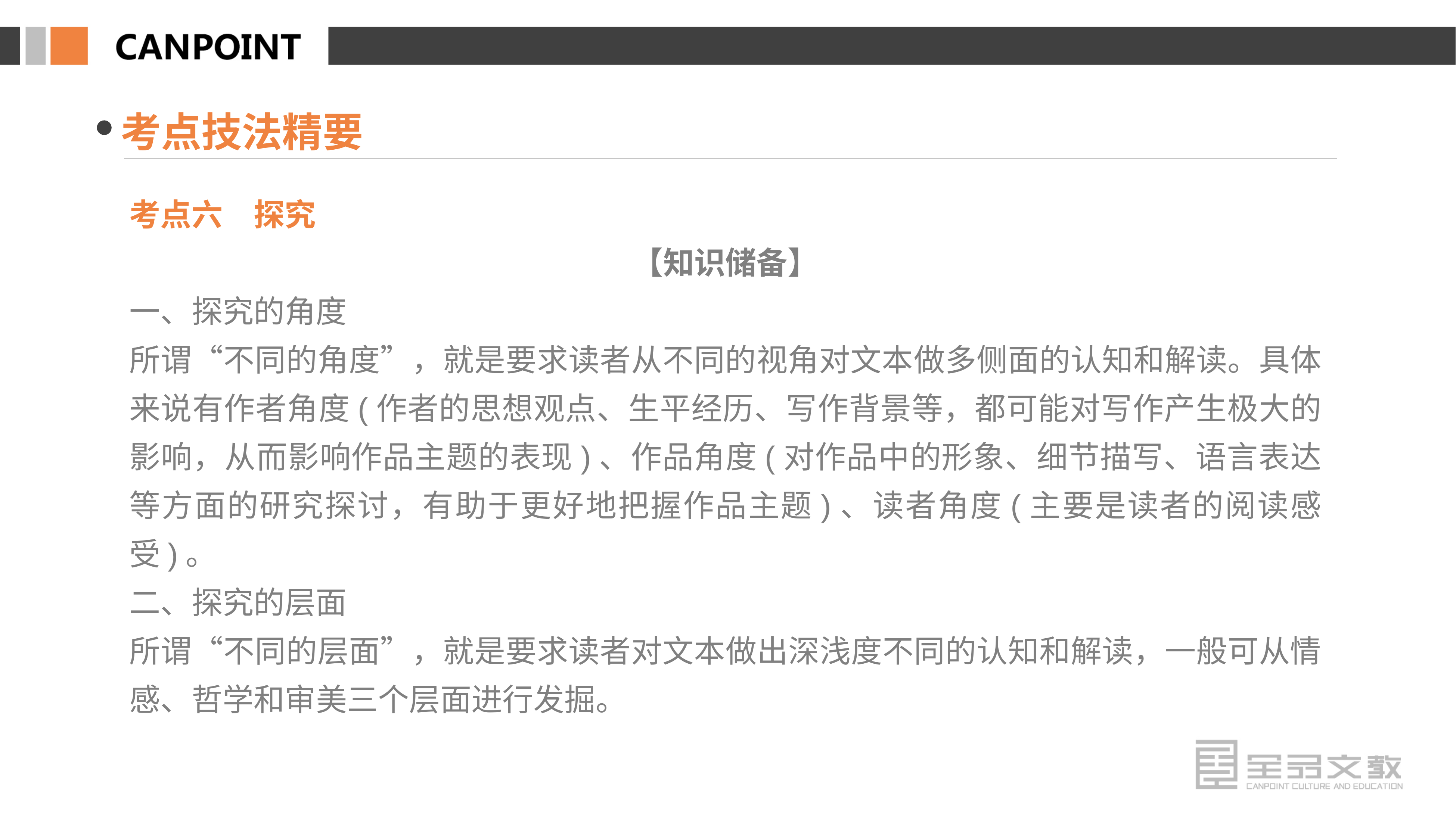

考点技法精要

考点六　探究
【知识储备】
一、探究的角度
所谓“不同的角度”，就是要求读者从不同的视角对文本做多侧面的认知和解读。具体来说有作者角度(作者的思想观点、生平经历、写作背景等，都可能对写作产生极大的影响，从而影响作品主题的表现)、作品角度(对作品中的形象、细节描写、语言表达等方面的研究探讨，有助于更好地把握作品主题)、读者角度(主要是读者的阅读感受)。
二、探究的层面
所谓“不同的层面”，就是要求读者对文本做出深浅度不同的认知和解读，一般可从情感、哲学和审美三个层面进行发掘。